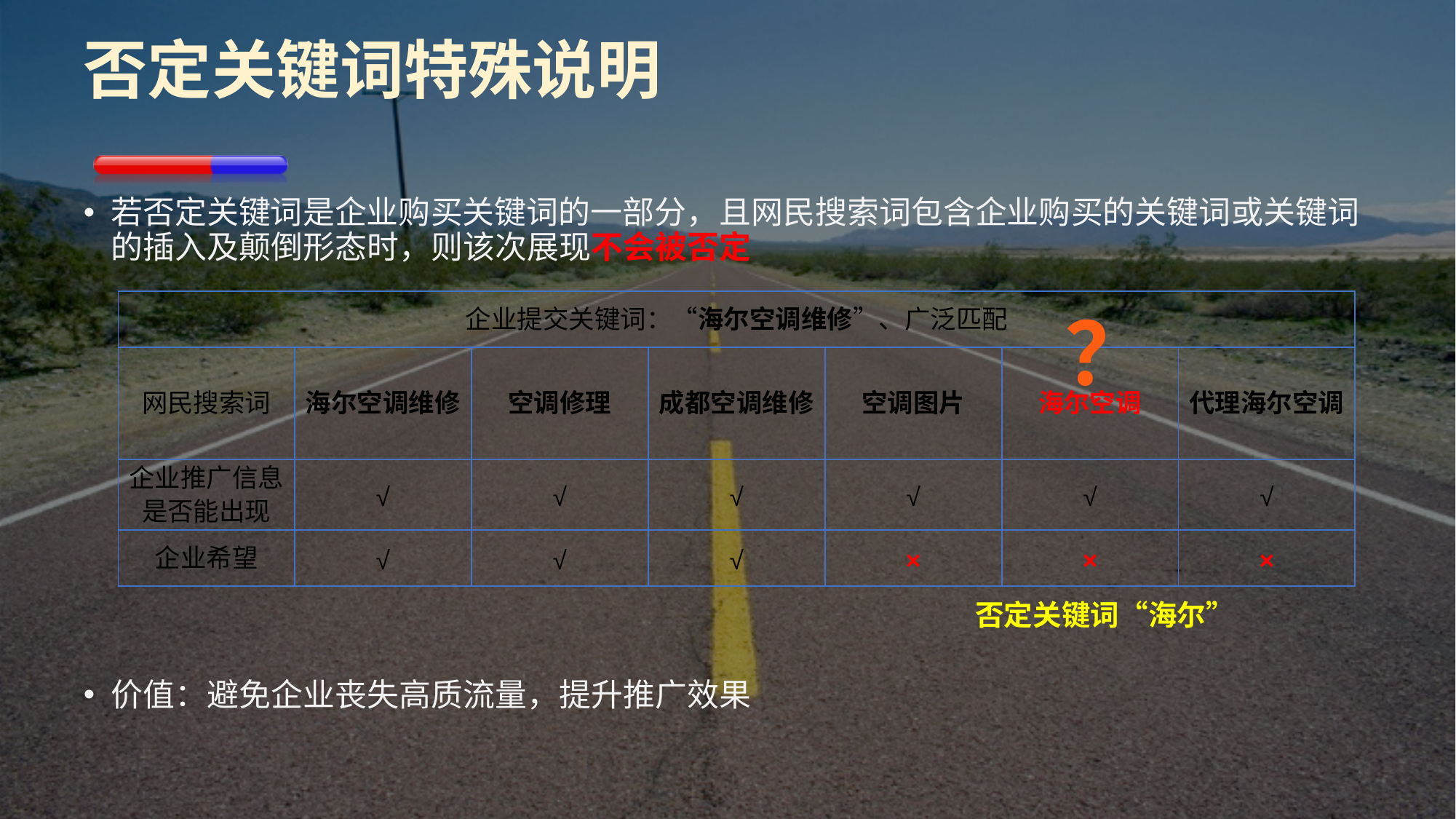

# 否定关键词特殊说明
若否定关键词是企业购买关键词的一部分，且网民搜索词包含企业购买的关键词或关键词的插入及颠倒形态时，则该次展现不会被否定

价值：避免企业丧失高质流量，提升推广效果
| 企业提交关键词：“海尔空调维修”、广泛匹配 |  |  |  |  |  |  |
| --- | --- | --- | --- | --- | --- | --- |
| 网民搜索词 | 海尔空调维修 | 空调修理 | 成都空调维修 | 空调图片 | 海尔空调 | 代理海尔空调 |
| 企业推广信息是否能出现 | √ | √ | √ | √ | √ | √ |
| 企业希望 | √ | √ | √ | × | × | × |
？
否定关键词“海尔”